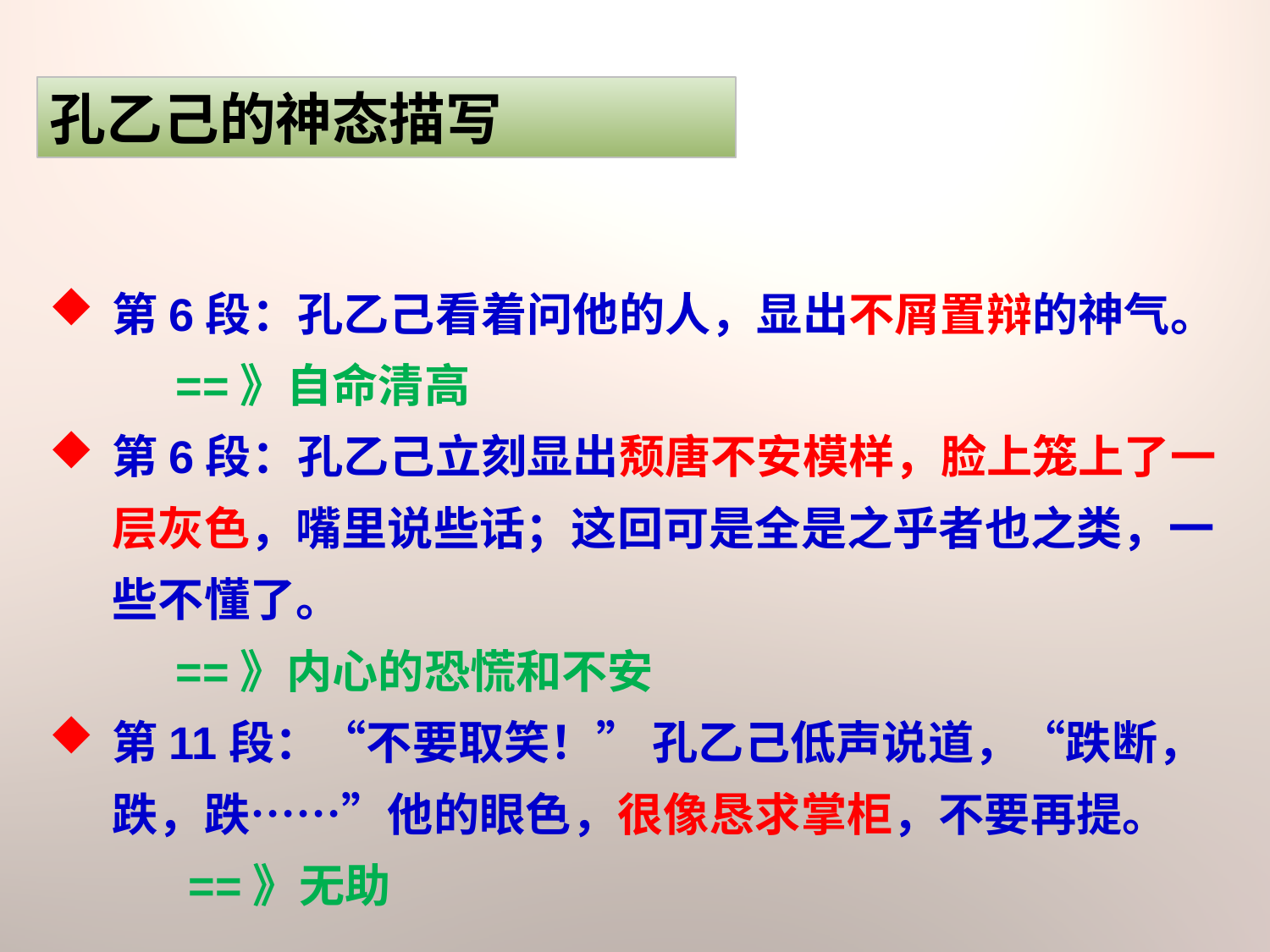

孔乙己的神态描写

第6段：孔乙己看着问他的人，显出不屑置辩的神气。
          ==》自命清高
第6段：孔乙己立刻显出颓唐不安模样，脸上笼上了一层灰色，嘴里说些话；这回可是全是之乎者也之类，一些不懂了。
          ==》内心的恐慌和不安
第11段：“不要取笑！” 孔乙己低声说道，“跌断，跌，跌……”他的眼色，很像恳求掌柜，不要再提。
           ==》无助